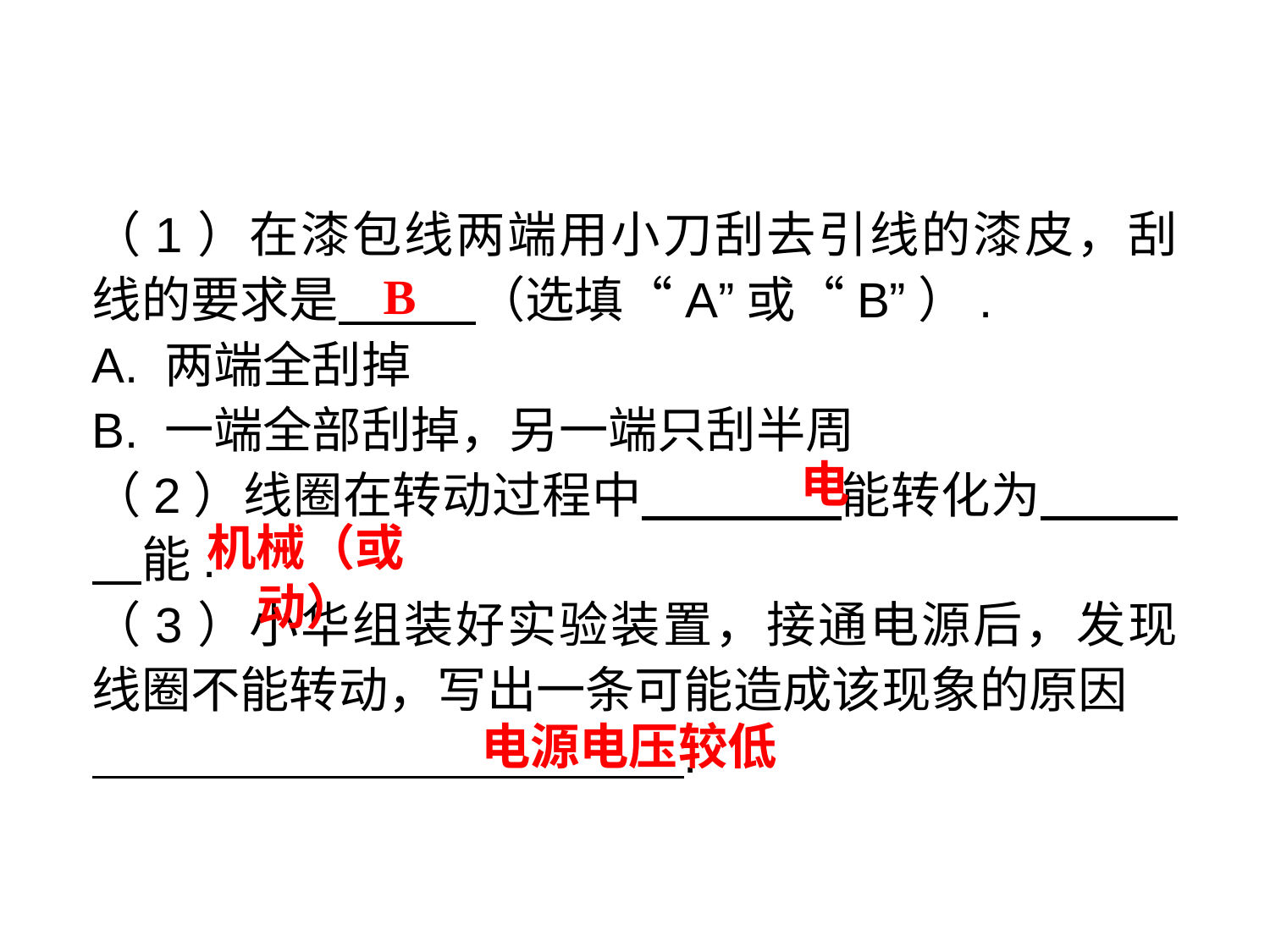

（1）在漆包线两端用小刀刮去引线的漆皮，刮线的要求是        　（选填“A”或“B”）.
A. 两端全刮掉
B. 一端全部刮掉，另一端只刮半周
（2）线圈在转动过程中             　能转化为             　能.
（3）小华组装好实验装置，接通电源后，发现线圈不能转动，写出一条可能造成该现象的原因
                                           .
B
电
机械（或动）
电源电压较低